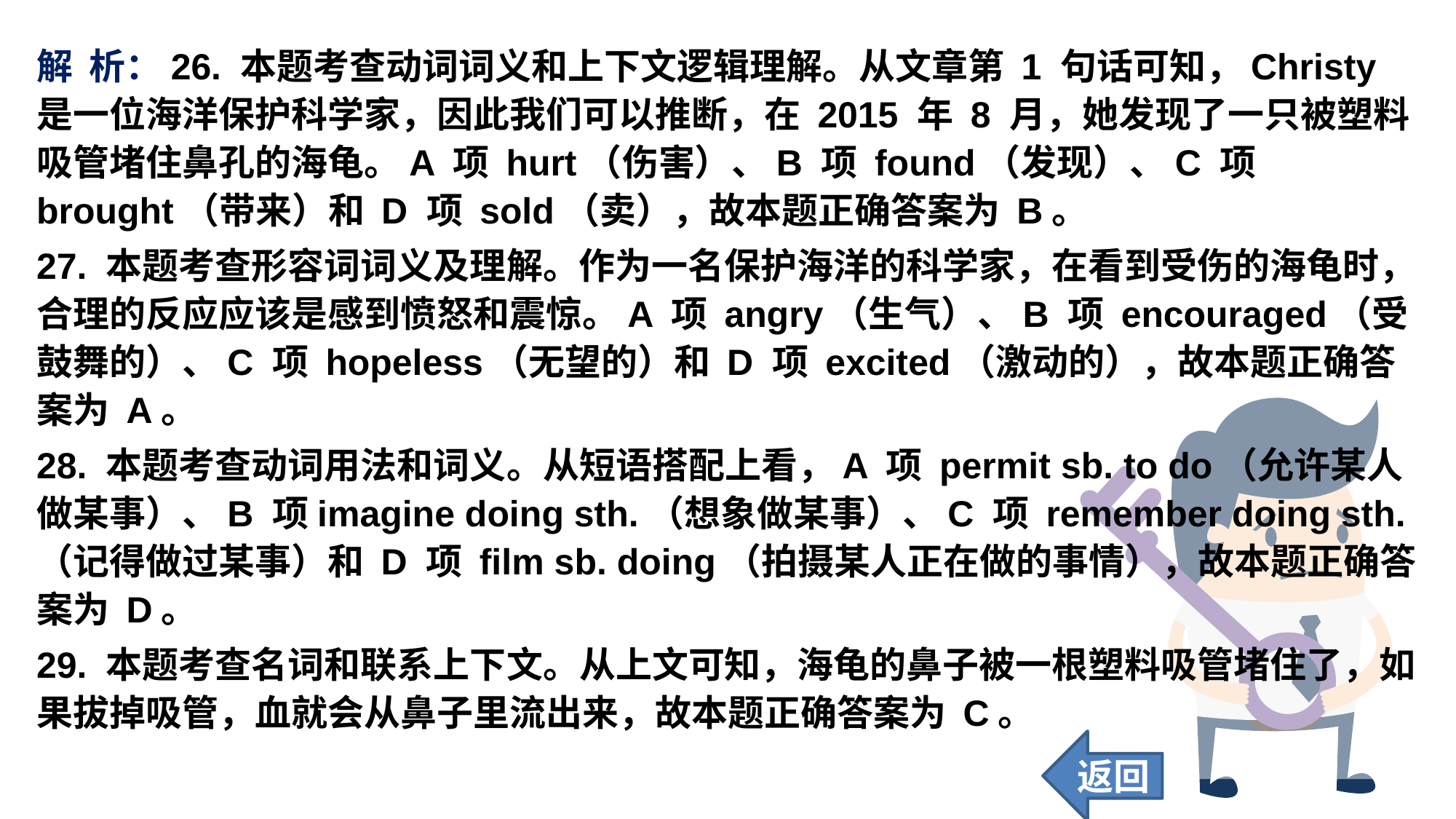

解  析：26. 本题考查动词词义和上下文逻辑理解。从文章第 1 句话可知，Christy 是一位海洋保护科学家，因此我们可以推断，在 2015 年 8 月，她发现了一只被塑料吸管堵住鼻孔的海龟。A 项 hurt（伤害）、B 项 found（发现）、C 项 brought（带来）和 D 项 sold（卖），故本题正确答案为 B。
27. 本题考查形容词词义及理解。作为一名保护海洋的科学家，在看到受伤的海龟时，合理的反应应该是感到愤怒和震惊。A 项 angry（生气）、B 项 encouraged（受鼓舞的）、C 项 hopeless（无望的）和 D 项 excited（激动的），故本题正确答案为 A。
28. 本题考查动词用法和词义。从短语搭配上看，A 项 permit sb. to do（允许某人做某事）、B 项imagine doing sth.（想象做某事）、C 项 remember doing sth.（记得做过某事）和 D 项 film sb. doing（拍摄某人正在做的事情），故本题正确答案为 D。
29. 本题考查名词和联系上下文。从上文可知，海龟的鼻子被一根塑料吸管堵住了，如果拔掉吸管，血就会从鼻子里流出来，故本题正确答案为 C。

返回
110